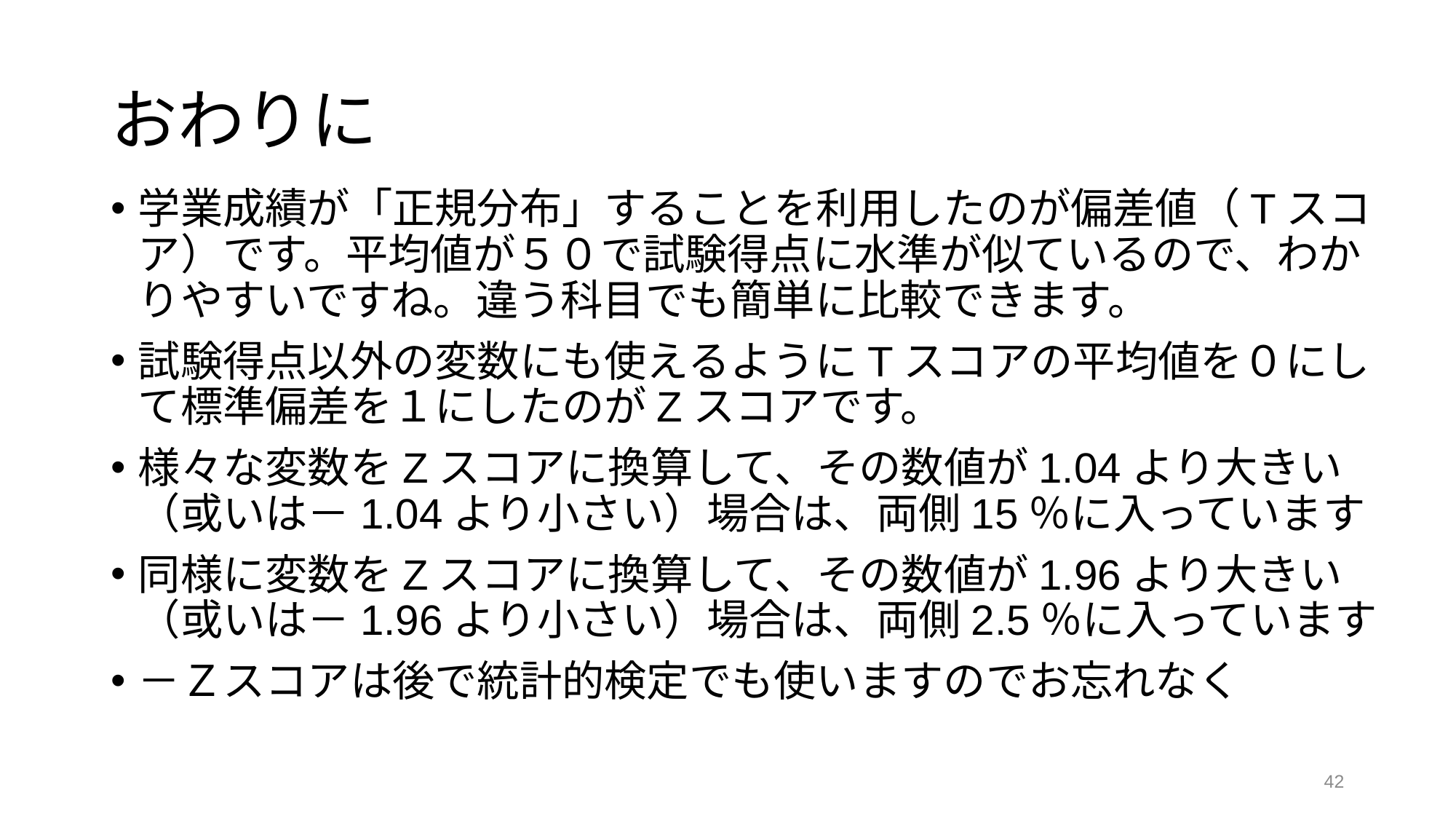

# おわりに
学業成績が「正規分布」することを利用したのが偏差値（Tスコア）です。平均値が５０で試験得点に水準が似ているので、わかりやすいですね。違う科目でも簡単に比較できます。
試験得点以外の変数にも使えるようにTスコアの平均値を０にして標準偏差を１にしたのがZスコアです。
様々な変数をZスコアに換算して、その数値が1.04より大きい（或いは－1.04より小さい）場合は、両側15％に入っています
同様に変数をZスコアに換算して、その数値が1.96より大きい（或いは－1.96より小さい）場合は、両側2.5％に入っています
－Ｚスコアは後で統計的検定でも使いますのでお忘れなく
42